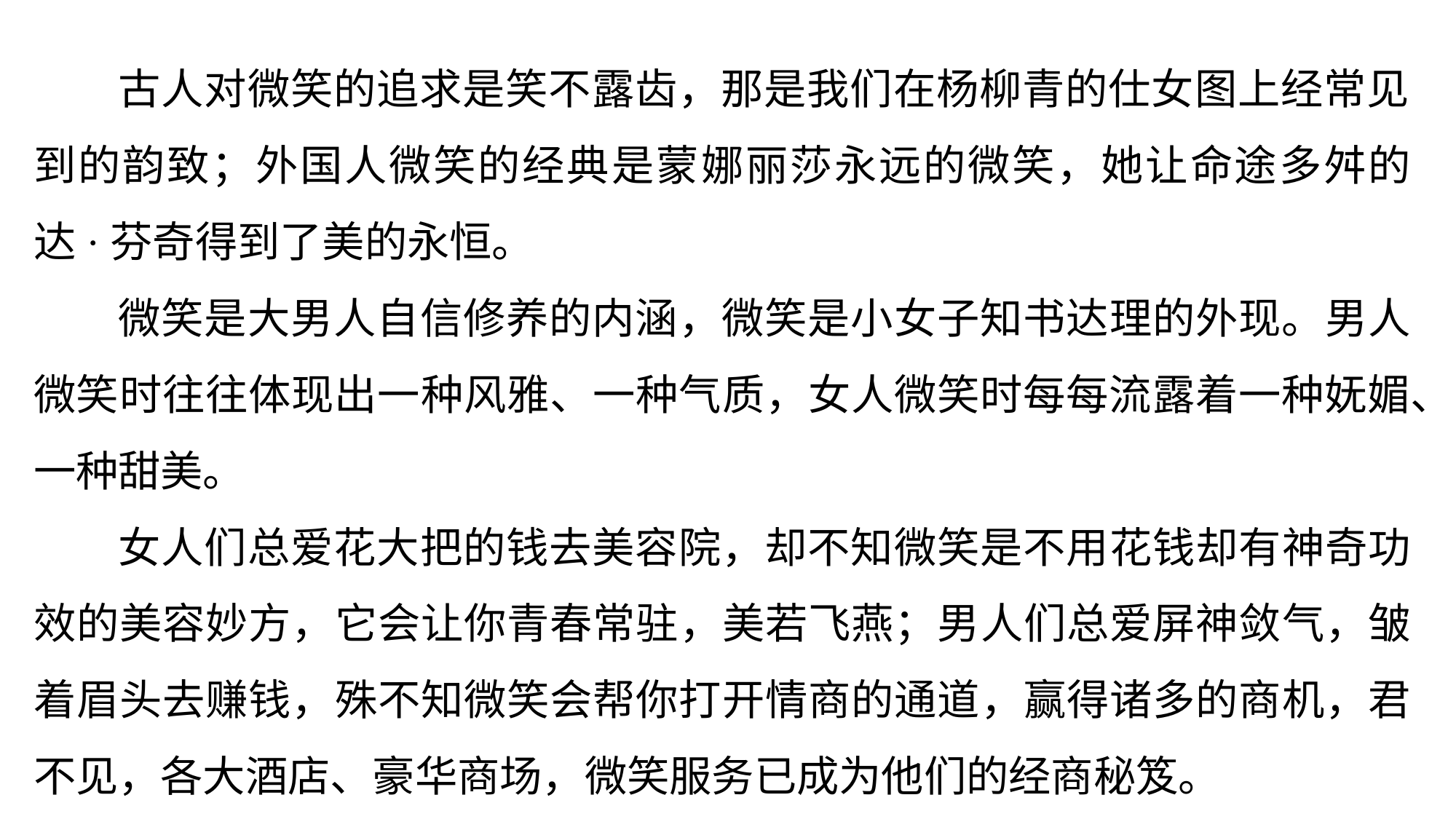

古人对微笑的追求是笑不露齿，那是我们在杨柳青的仕女图上经常见到的韵致；外国人微笑的经典是蒙娜丽莎永远的微笑，她让命途多舛的达·芬奇得到了美的永恒。
微笑是大男人自信修养的内涵，微笑是小女子知书达理的外现。男人微笑时往往体现出一种风雅、一种气质，女人微笑时每每流露着一种妩媚、一种甜美。
女人们总爱花大把的钱去美容院，却不知微笑是不用花钱却有神奇功效的美容妙方，它会让你青春常驻，美若飞燕；男人们总爱屏神敛气，皱着眉头去赚钱，殊不知微笑会帮你打开情商的通道，赢得诸多的商机，君不见，各大酒店、豪华商场，微笑服务已成为他们的经商秘笈。